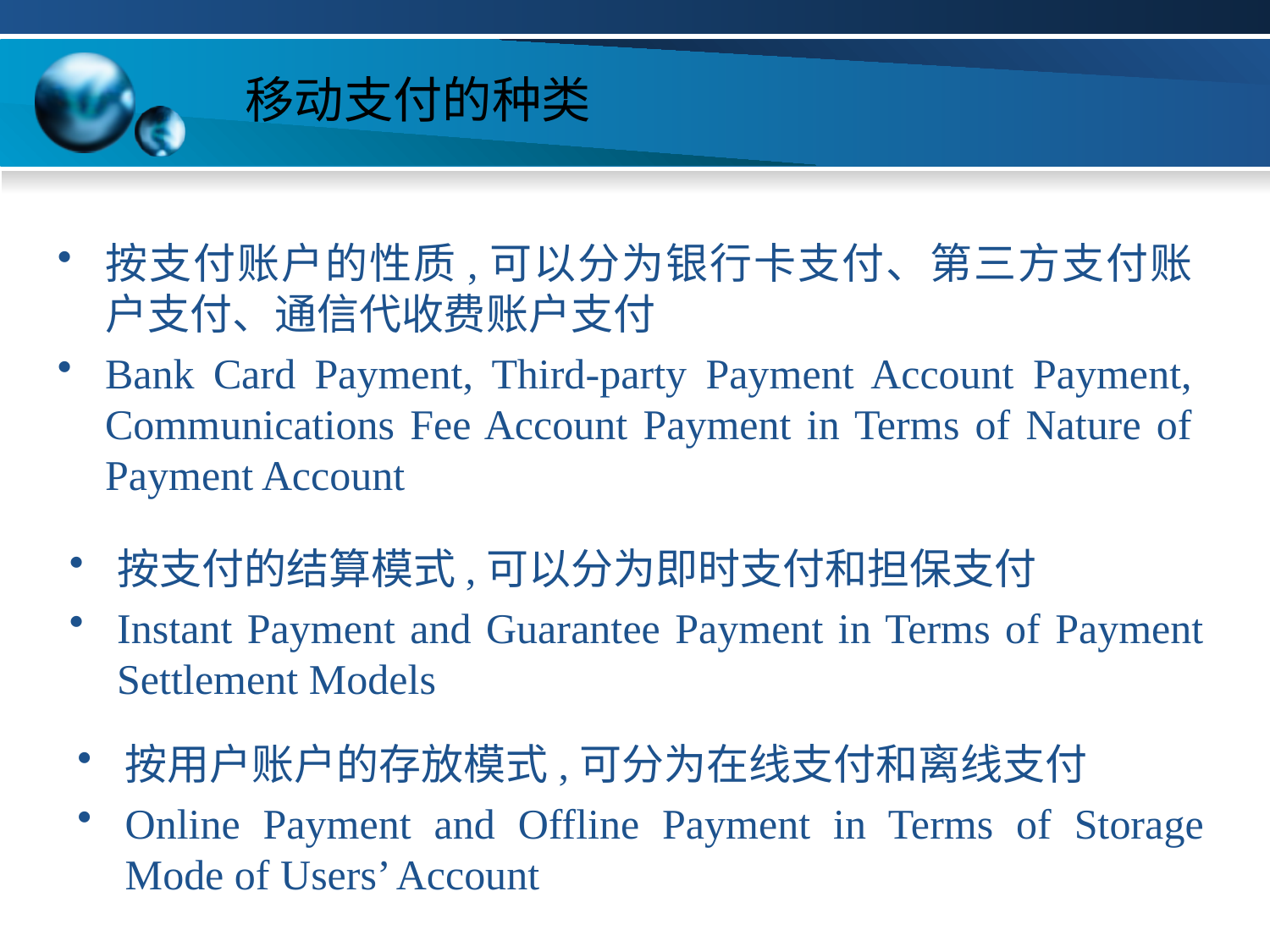

# 移动支付的种类
按支付账户的性质,可以分为银行卡支付、第三方支付账户支付、通信代收费账户支付
Bank Card Payment, Third-party Payment Account Payment, Communications Fee Account Payment in Terms of Nature of Payment Account
按支付的结算模式,可以分为即时支付和担保支付
Instant Payment and Guarantee Payment in Terms of Payment Settlement Models
按用户账户的存放模式,可分为在线支付和离线支付
Online Payment and Offline Payment in Terms of Storage Mode of Users’ Account